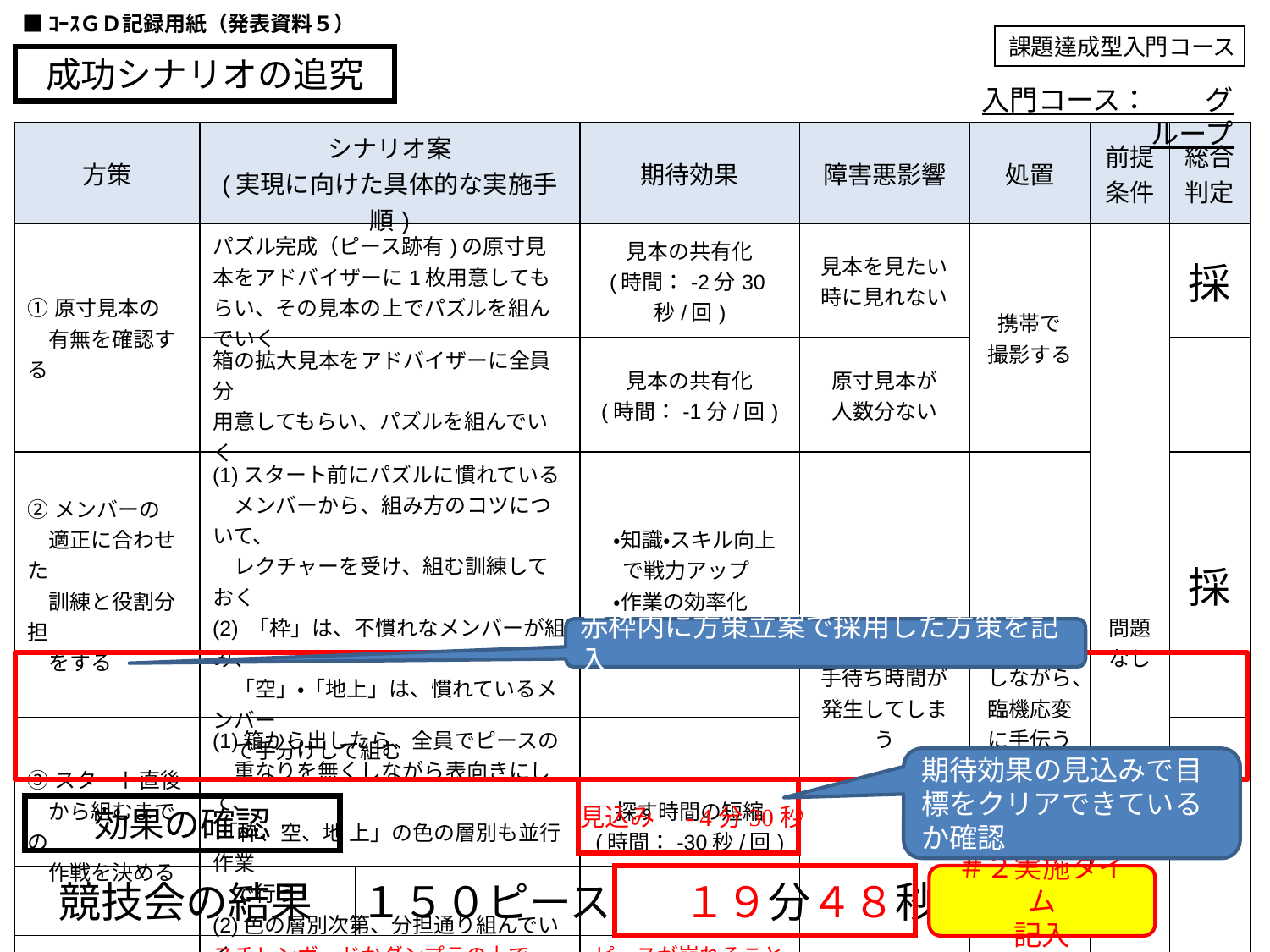

■ｺｰｽＧＤ記録用紙（発表資料５）
課題達成型入門コース
成功シナリオの追究
入門コース：　　グループ
| 方策 | シナリオ案 (実現に向けた具体的な実施手順) | 期待効果 | 障害悪影響 | 処置 | 前提 条件 | 総合 判定 |
| --- | --- | --- | --- | --- | --- | --- |
| ①原寸見本の 　有無を確認する | パズル完成（ピース跡有)の原寸見本をアドバイザーに1枚用意してもらい、その見本の上でパズルを組んでいく | 見本の共有化 (時間：-2分30秒/回) | 見本を見たい時に見れない | 携帯で 撮影する | 問題 なし | 採 |
|  | 箱の拡大見本をアドバイザーに全員分 用意してもらい、パズルを組んでいく | 見本の共有化 (時間：-1分/回) | 原寸見本が 人数分ない |  |  |  |
| ②メンバーの 　適正に合わせた 　訓練と役割分担 　をする | (1)スタート前にパズルに慣れている 　メンバーから、組み方のコツについて、 　レクチャーを受け、組む訓練しておく (2) 「枠」は、不慣れなメンバーが組み、 　「空」・「地上」は、慣れているメンバー 　で手分けして組む | ・知識・スキル向上 　 で戦力アップ 　・作業の効率化 (時間：-1分/回) | 作業の進捗で 手待ち時間が発生してしまう | 声掛けをしながら、臨機応変 に手伝う |  | 採 |
| ③スタート直後 　から組むまでの 　作戦を決める | (1)箱から出したら、全員でピースの 　重なりを無くしながら表向きにして、 「枠、空、地 上」の色の層別も並行作業 　で行う (2)色の層別次第、分担通り組んでいく | 探す時間の短縮 (時間：-30秒/回) |  |  |  | 採 |
| ④机の代替品を 　 探す | スチレンボードかダンプラの上で、 パズルを組む | ピースが崩れることに よるやり直し削減 (時間：-30秒/回) | なし |  |  | 採 |
|  | 養生テープで机の段差を解消する |  | なし |  |  |  |
赤枠内に方策立案で採用した方策を記入

期待効果の見込みで目標をクリアできているか確認

効果の確認
見込み　- 4分30秒

競技会の結果
１５０ピース
　　　　　　１９分４８秒
＃２実施タイム
記入